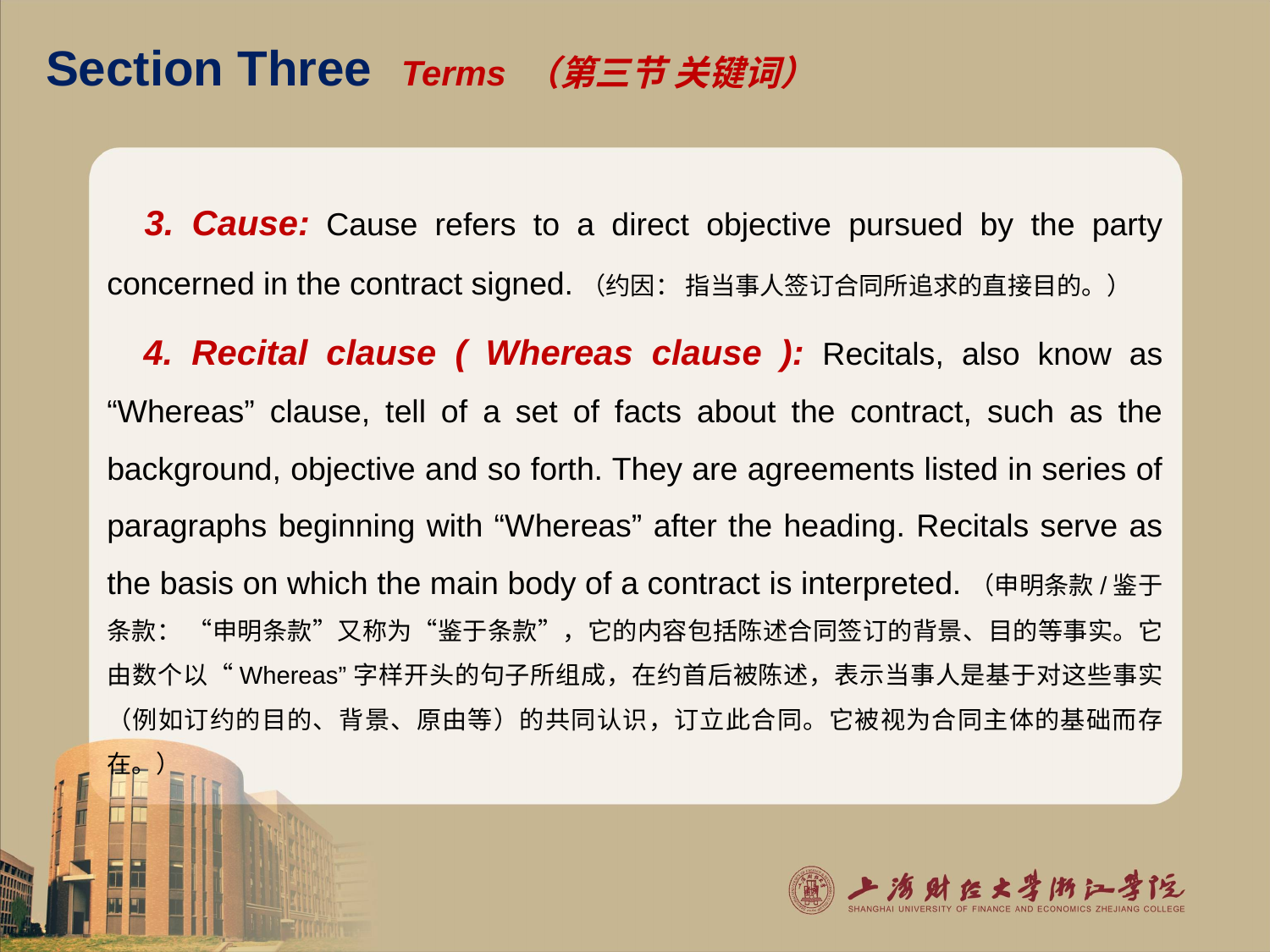

# Section Three   Terms （第三节 关键词）
  3. Cause: Cause refers to a direct objective pursued by the party concerned in the contract signed.（约因： 指当事人签订合同所追求的直接目的。）
  4. Recital clause ( Whereas clause ): Recitals, also know as “Whereas” clause, tell of a set of facts about the contract, such as the background, objective and so forth. They are agreements listed in series of paragraphs beginning with “Whereas” after the heading. Recitals serve as the basis on which the main body of a contract is interpreted.（申明条款/鉴于条款： “申明条款”又称为“鉴于条款”，它的内容包括陈述合同签订的背景、目的等事实。它由数个以“Whereas”字样开头的句子所组成，在约首后被陈述，表示当事人是基于对这些事实（例如订约的目的、背景、原由等）的共同认识，订立此合同。它被视为合同主体的基础而存在。）